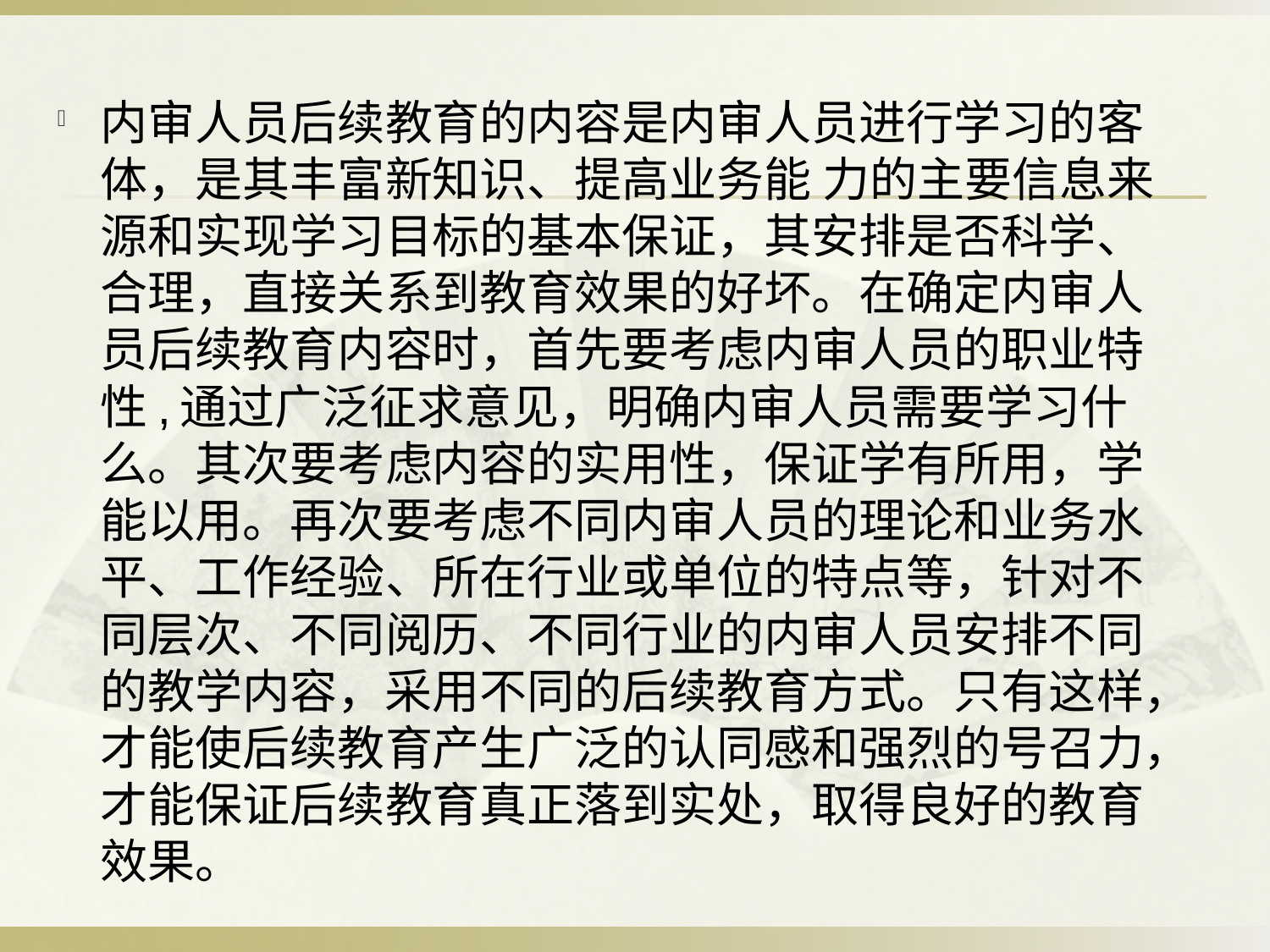

内审人员后续教育的内容是内审人员进行学习的客体，是其丰富新知识、提高业务能 力的主要信息来源和实现学习目标的基本保证，其安排是否科学、合理，直接关系到教育效果的好坏。在确定内审人员后续教育内容时，首先要考虑内审人员的职业特性,通过广泛征求意见，明确内审人员需要学习什么。其次要考虑内容的实用性，保证学有所用，学能以用。再次要考虑不同内审人员的理论和业务水平、工作经验、所在行业或单位的特点等，针对不同层次、不同阅历、不同行业的内审人员安排不同的教学内容，采用不同的后续教育方式。只有这样，才能使后续教育产生广泛的认同感和强烈的号召力，才能保证后续教育真正落到实处，取得良好的教育效果。